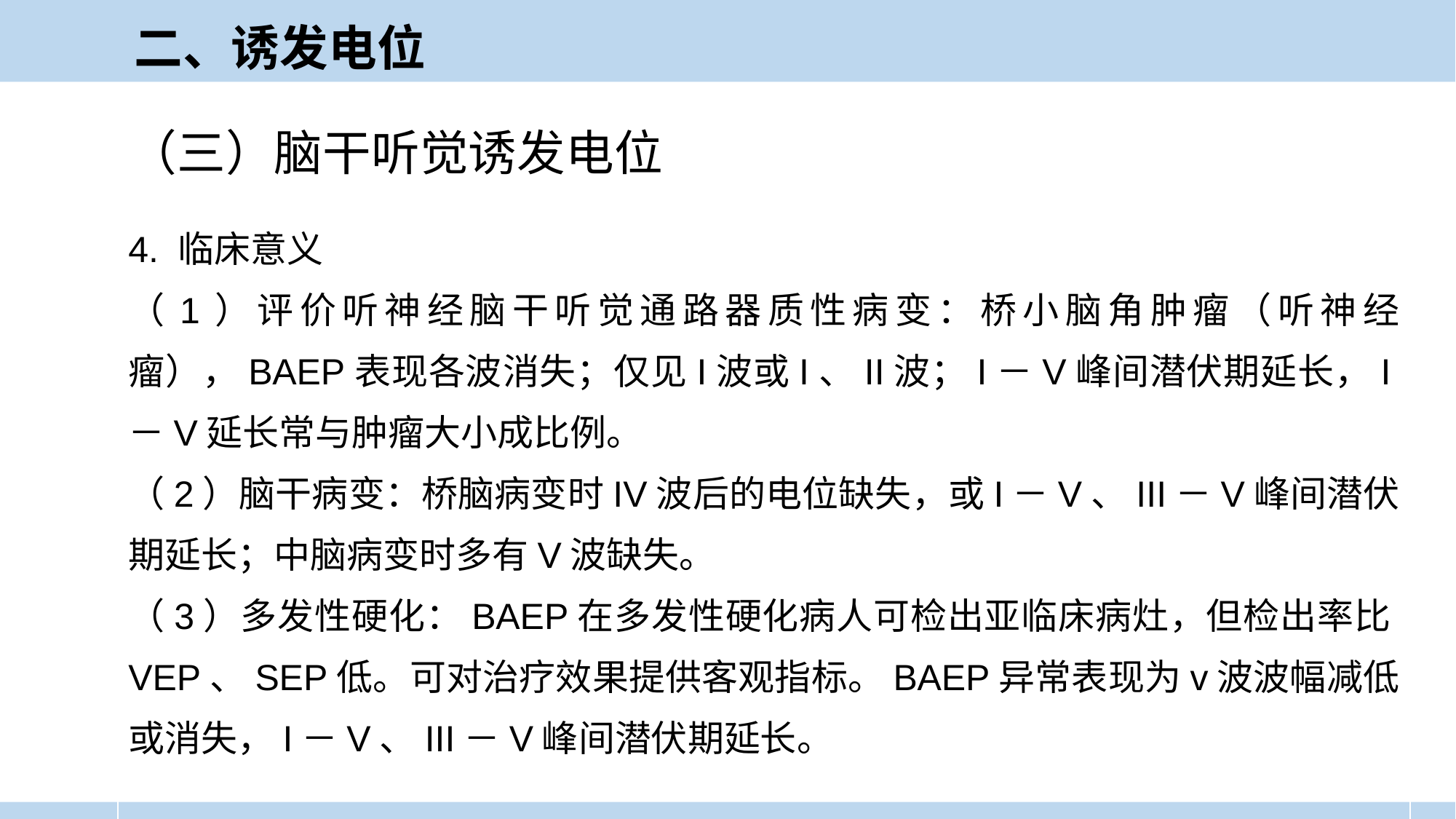

二、诱发电位
（三）脑干听觉诱发电位
4. 临床意义
（1）评价听神经脑干听觉通路器质性病变：桥小脑角肿瘤（听神经瘤），BAEP表现各波消失；仅见I波或I、II波；I－V峰间潜伏期延长，I－V延长常与肿瘤大小成比例。
（2）脑干病变：桥脑病变时IV波后的电位缺失，或I－V、III－V峰间潜伏期延长；中脑病变时多有V波缺失。
（3）多发性硬化：BAEP在多发性硬化病人可检出亚临床病灶，但检出率比VEP、SEP低。可对治疗效果提供客观指标。BAEP异常表现为v波波幅减低或消失，I－V、III－V峰间潜伏期延长。